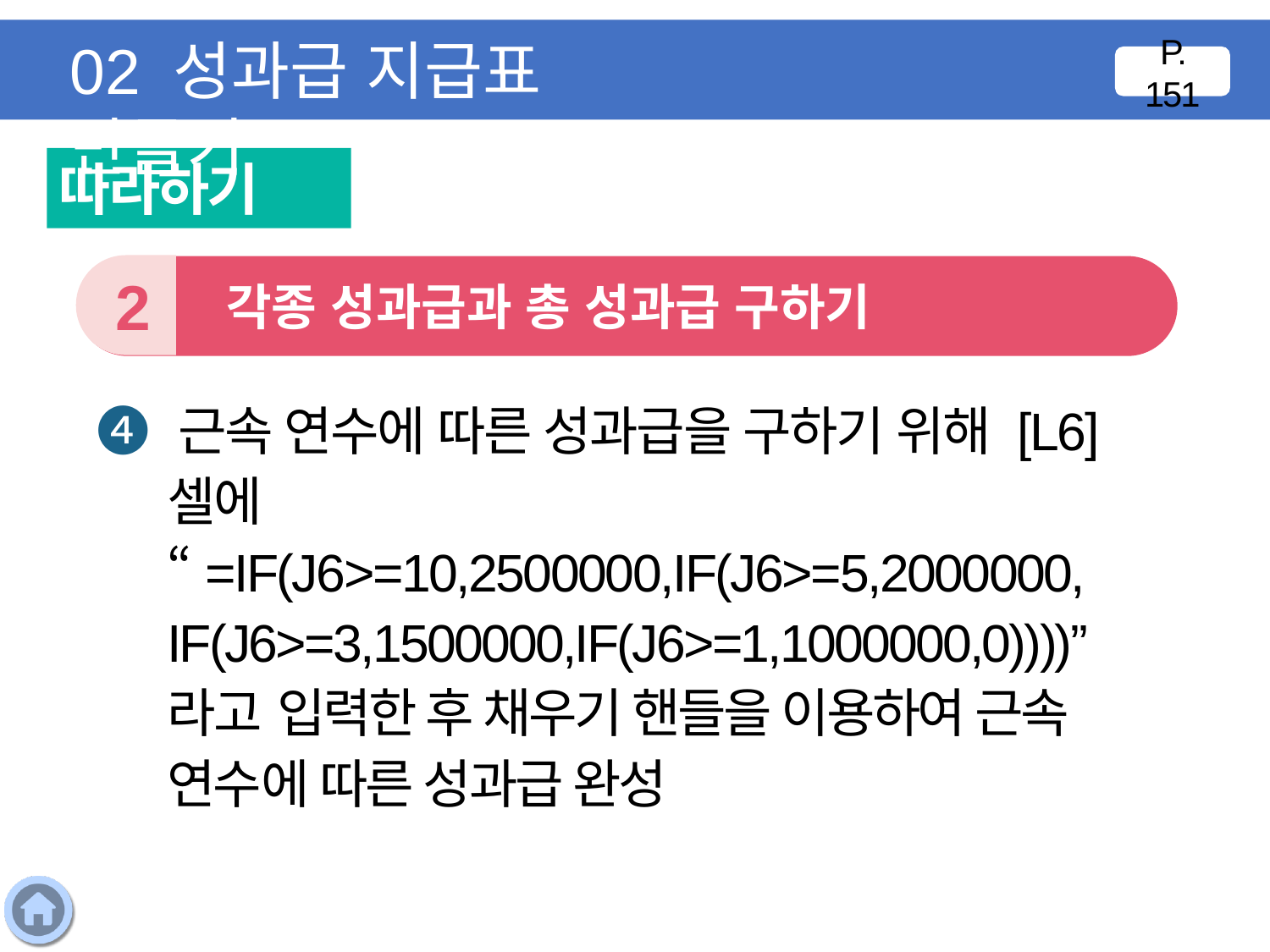

02 성과급 지급표 만들기
P. 151
따라하기
2
        각종 성과급과 총 성과급 구하기
❹ 근속 연수에 따른 성과급을 구하기 위해 [L6] 셀에 “=IF(J6>=10,2500000,IF(J6>=5,2000000,
IF(J6>=3,1500000,IF(J6>=1,1000000,0))))”라고 입력한 후 채우기 핸들을 이용하여 근속 연수에 따른 성과급 완성